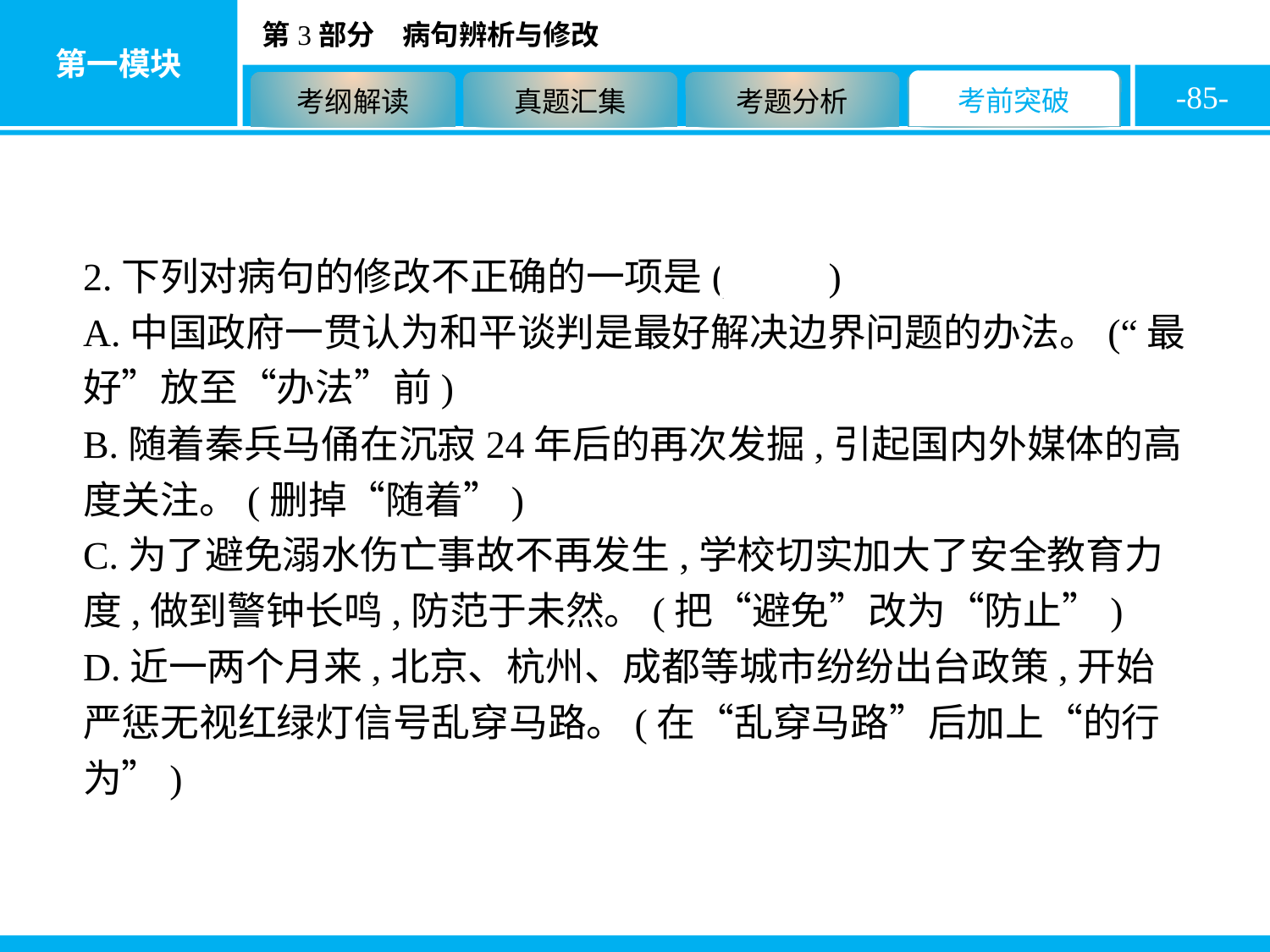

-85-
2.下列对病句的修改不正确的一项是(    C    )
A.中国政府一贯认为和平谈判是最好解决边界问题的办法。(“最好”放至“办法”前)
B.随着秦兵马俑在沉寂24年后的再次发掘,引起国内外媒体的高度关注。(删掉“随着”)
C.为了避免溺水伤亡事故不再发生,学校切实加大了安全教育力度,做到警钟长鸣,防范于未然。(把“避免”改为“防止”)
D.近一两个月来,北京、杭州、成都等城市纷纷出台政策,开始严惩无视红绿灯信号乱穿马路。(在“乱穿马路”后加上“的行为”)